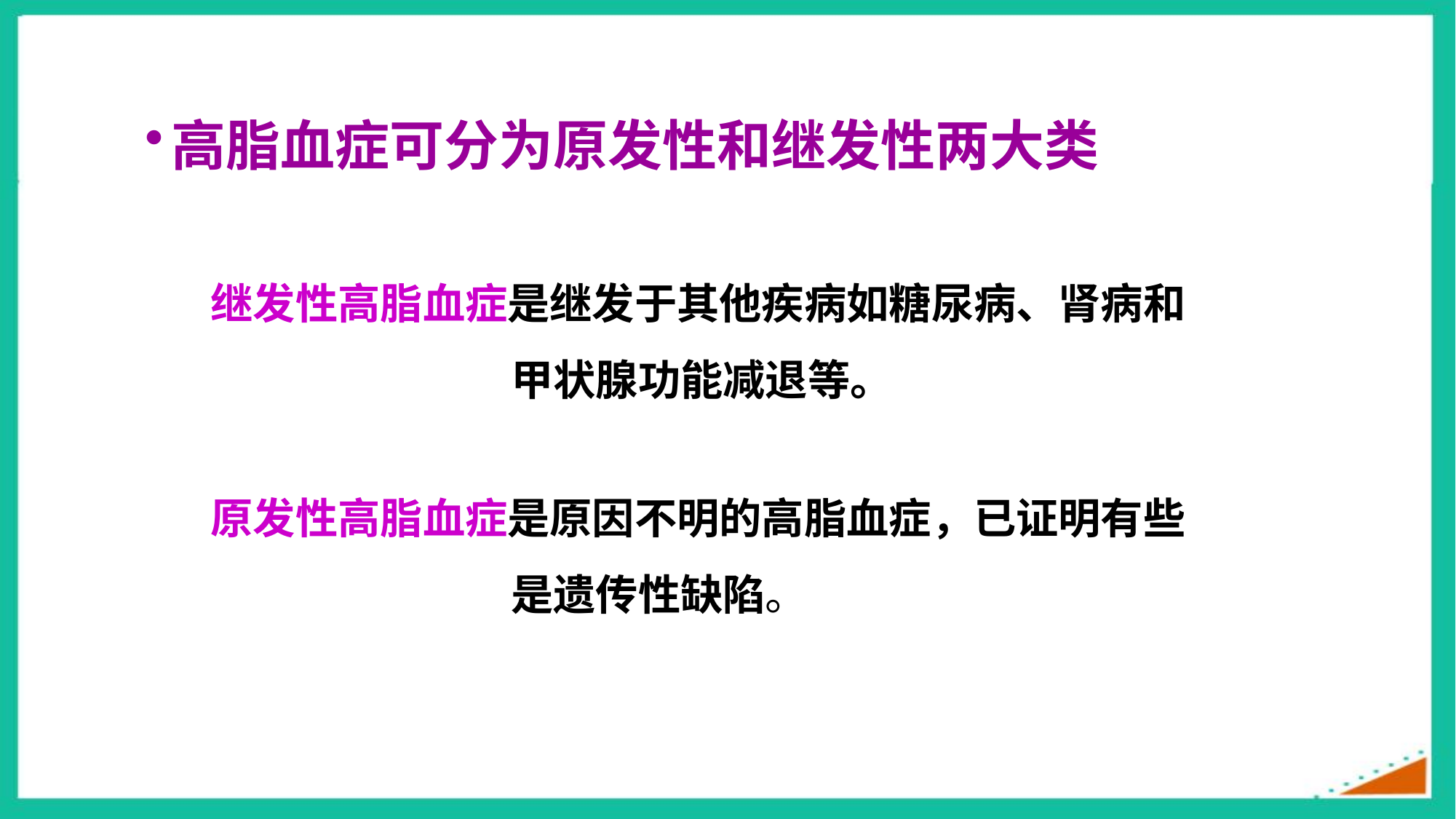

高脂血症可分为原发性和继发性两大类
继发性高脂血症是继发于其他疾病如糖尿病、肾病和甲状腺功能减退等。
原发性高脂血症是原因不明的高脂血症，已证明有些是遗传性缺陷。